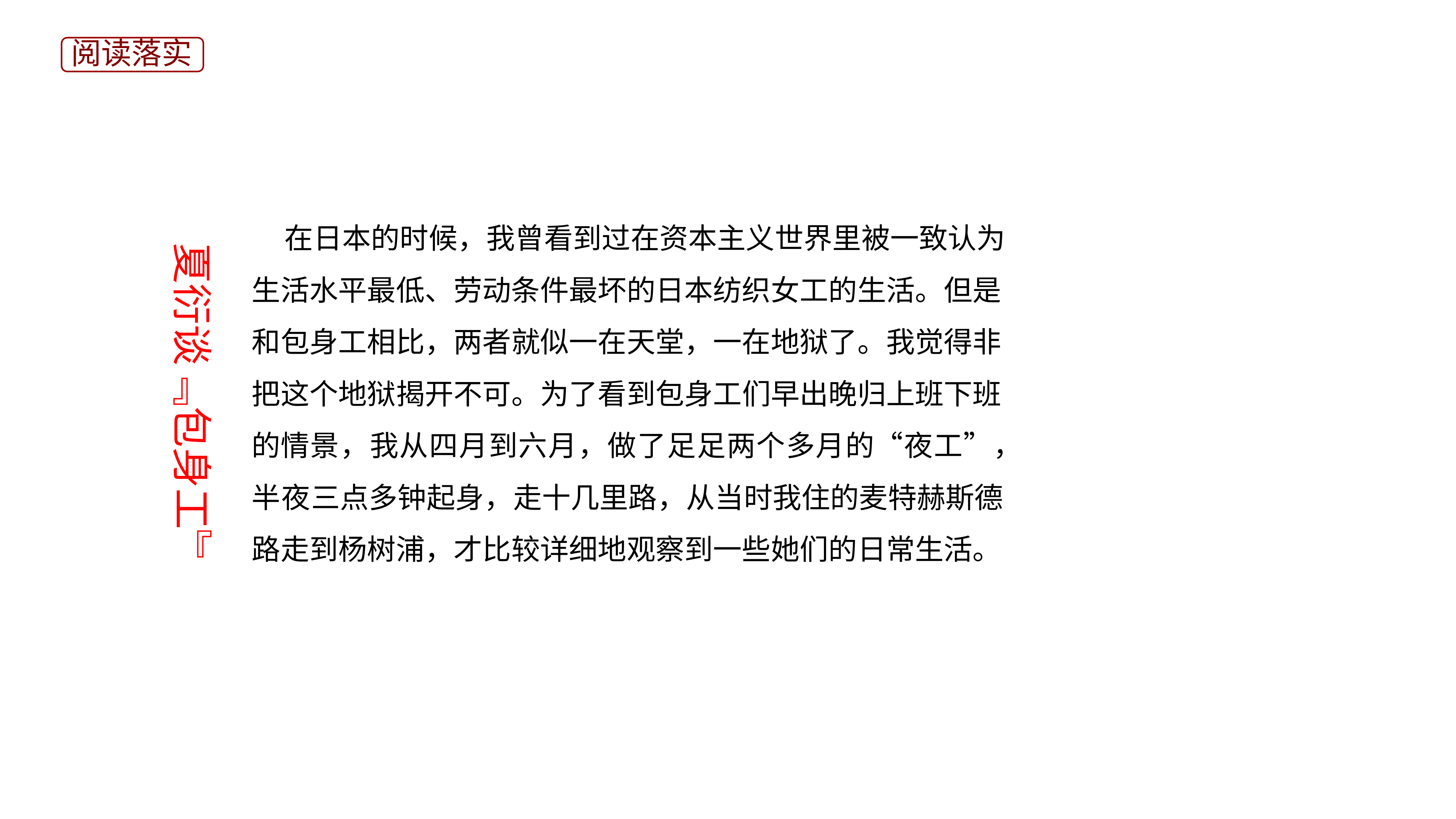

阅读落实

    在日本的时候，我曾看到过在资本主义世界里被一致认为生活水平最低、劳动条件最坏的日本纺织女工的生活。但是和包身工相比，两者就似一在天堂，一在地狱了。我觉得非把这个地狱揭开不可。为了看到包身工们早出晚归上班下班的情景，我从四月到六月，做了足足两个多月的“夜工”，半夜三点多钟起身，走十几里路，从当时我住的麦特赫斯德路走到杨树浦，才比较详细地观察到一些她们的日常生活。
夏衍谈﹃包身工﹄